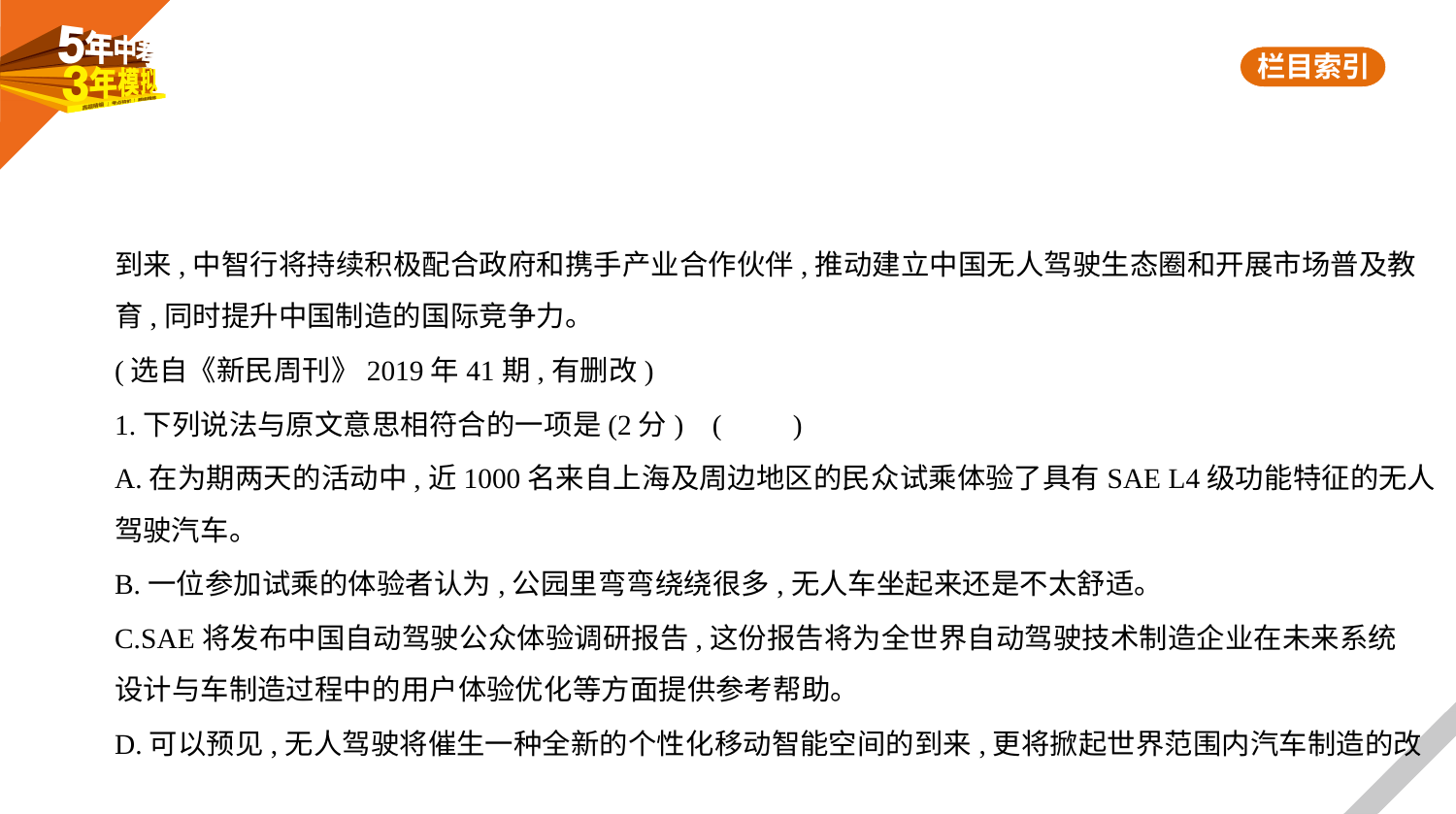

到来,中智行将持续积极配合政府和携手产业合作伙伴,推动建立中国无人驾驶生态圈和开展市场普及教
育,同时提升中国制造的国际竞争力。
(选自《新民周刊》2019年41期,有删改)
1.下列说法与原文意思相符合的一项是(2分) (　　)
A.在为期两天的活动中,近1000名来自上海及周边地区的民众试乘体验了具有SAE L4级功能特征的无人
驾驶汽车。
B.一位参加试乘的体验者认为,公园里弯弯绕绕很多,无人车坐起来还是不太舒适。
C.SAE将发布中国自动驾驶公众体验调研报告,这份报告将为全世界自动驾驶技术制造企业在未来系统
设计与车制造过程中的用户体验优化等方面提供参考帮助。
D.可以预见,无人驾驶将催生一种全新的个性化移动智能空间的到来,更将掀起世界范围内汽车制造的改